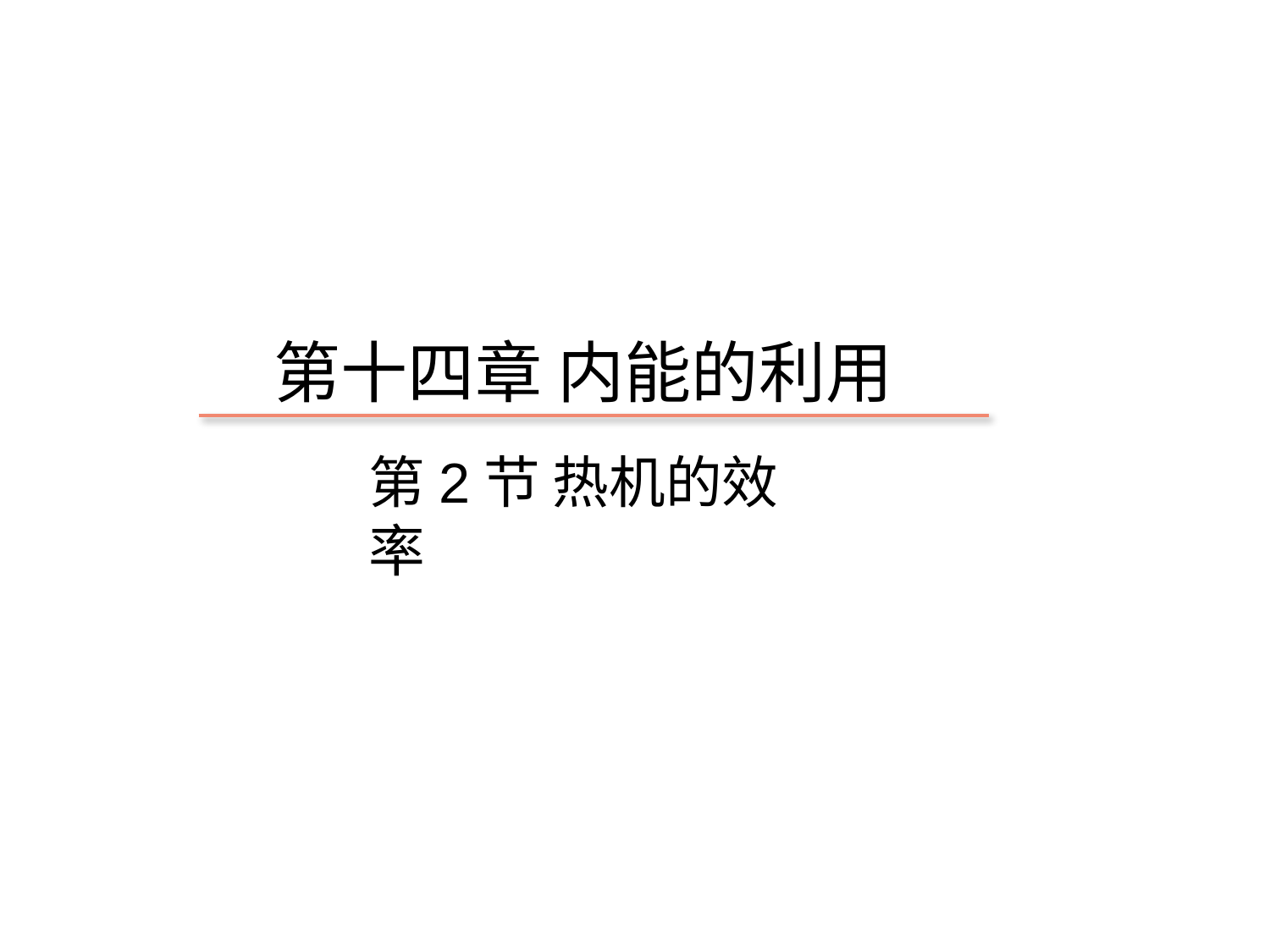

￭九年级 物理 上册 人教版
第十四章 内能的利用
第2节 热机的效率